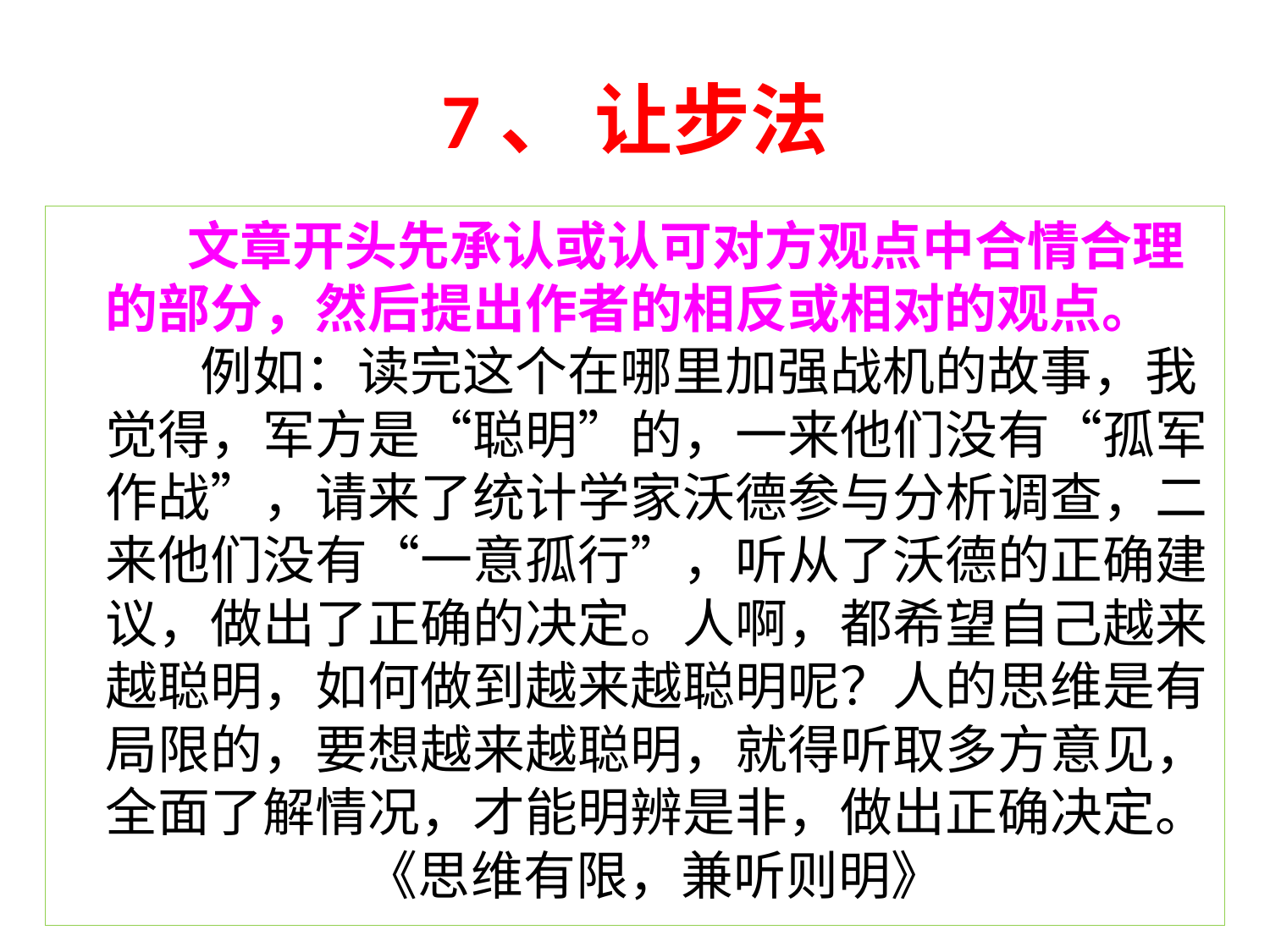

# 7、 让步法
          文章开头先承认或认可对方观点中合情合理的部分，然后提出作者的相反或相对的观点。
        例如：读完这个在哪里加强战机的故事，我觉得，军方是“聪明”的，一来他们没有“孤军作战”，请来了统计学家沃德参与分析调查，二来他们没有“一意孤行”，听从了沃德的正确建议，做出了正确的决定。人啊，都希望自己越来越聪明，如何做到越来越聪明呢？人的思维是有局限的，要想越来越聪明，就得听取多方意见，全面了解情况，才能明辨是非，做出正确决定。
                      《思维有限，兼听则明》